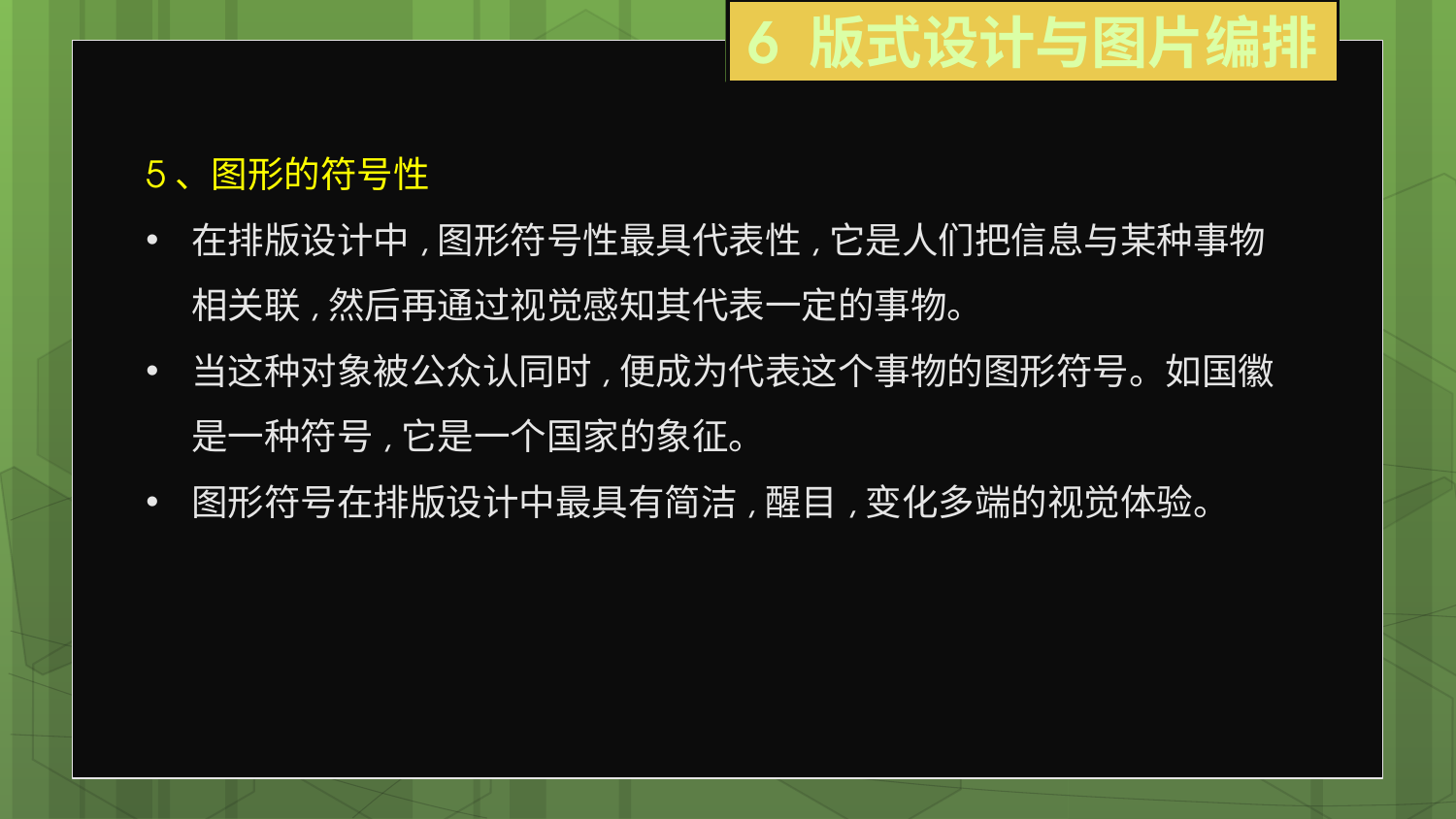

6 版式设计与图片编排
5、图形的符号性
在排版设计中,图形符号性最具代表性,它是人们把信息与某种事物相关联,然后再通过视觉感知其代表一定的事物。
当这种对象被公众认同时,便成为代表这个事物的图形符号。如国徽是一种符号,它是一个国家的象征。
图形符号在排版设计中最具有简洁,醒目,变化多端的视觉体验。